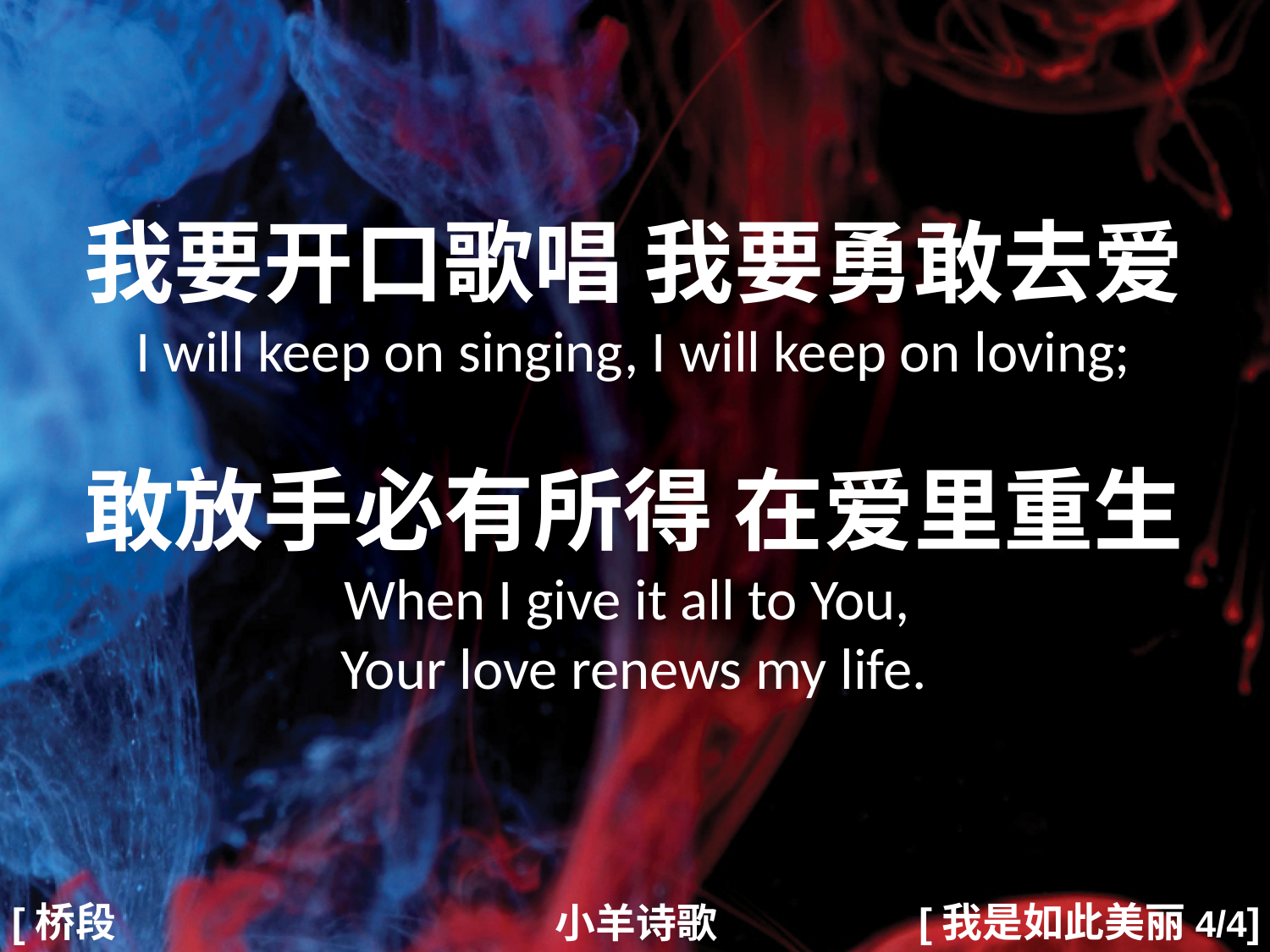

我要开口歌唱 我要勇敢去爱
I will keep on singing, I will keep on loving;

敢放手必有所得 在爱里重生
When I give it all to You,
Your love renews my life.

#

[桥段2]
[我是如此美丽4/4]
小羊诗歌